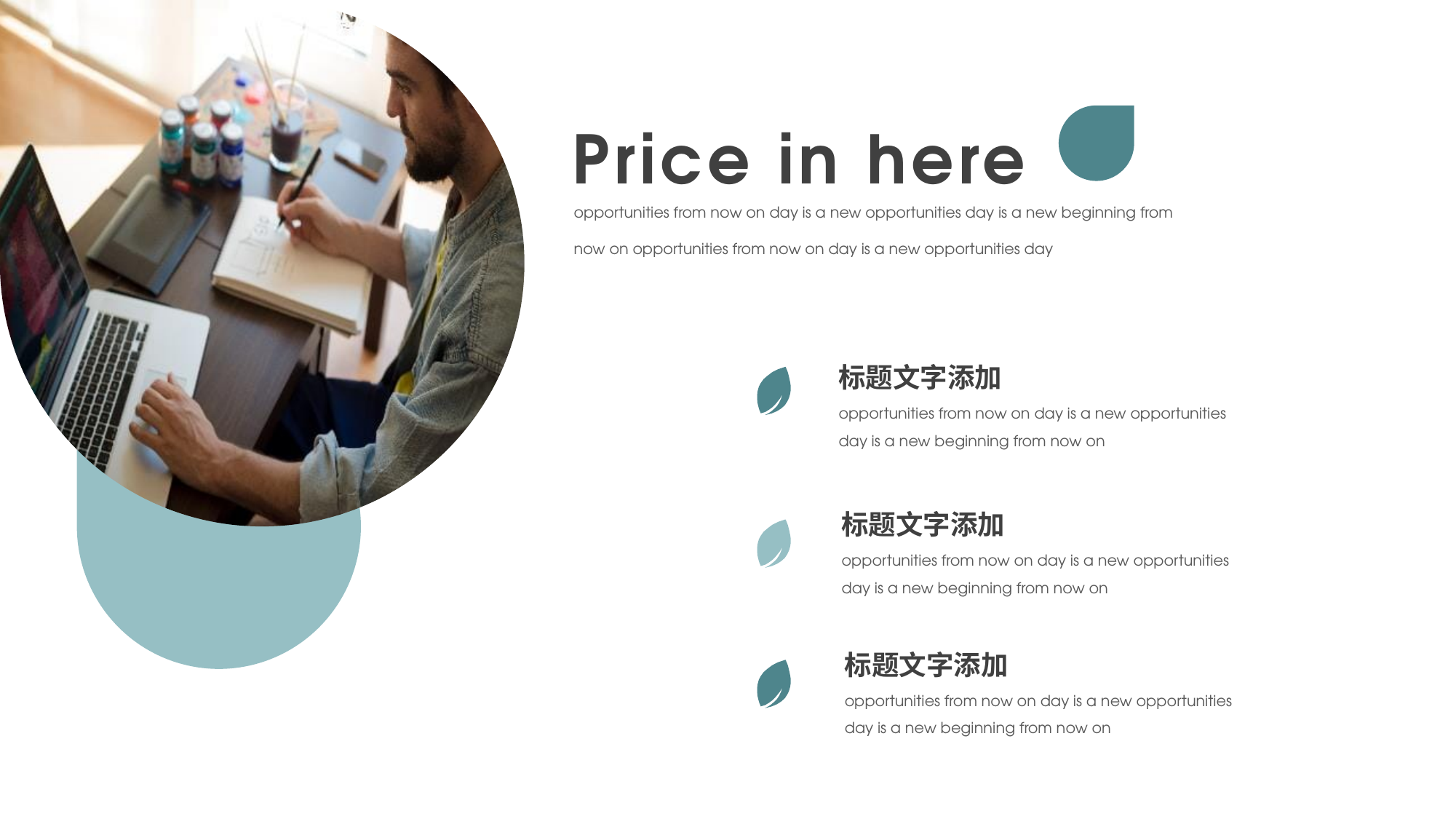

Price in here

opportunities from now on day is a new opportunities day is a new beginning from now on opportunities from now on day is a new opportunities day
标题文字添加

opportunities from now on day is a new opportunities day is a new beginning from now on
标题文字添加

opportunities from now on day is a new opportunities day is a new beginning from now on
标题文字添加

opportunities from now on day is a new opportunities day is a new beginning from now on